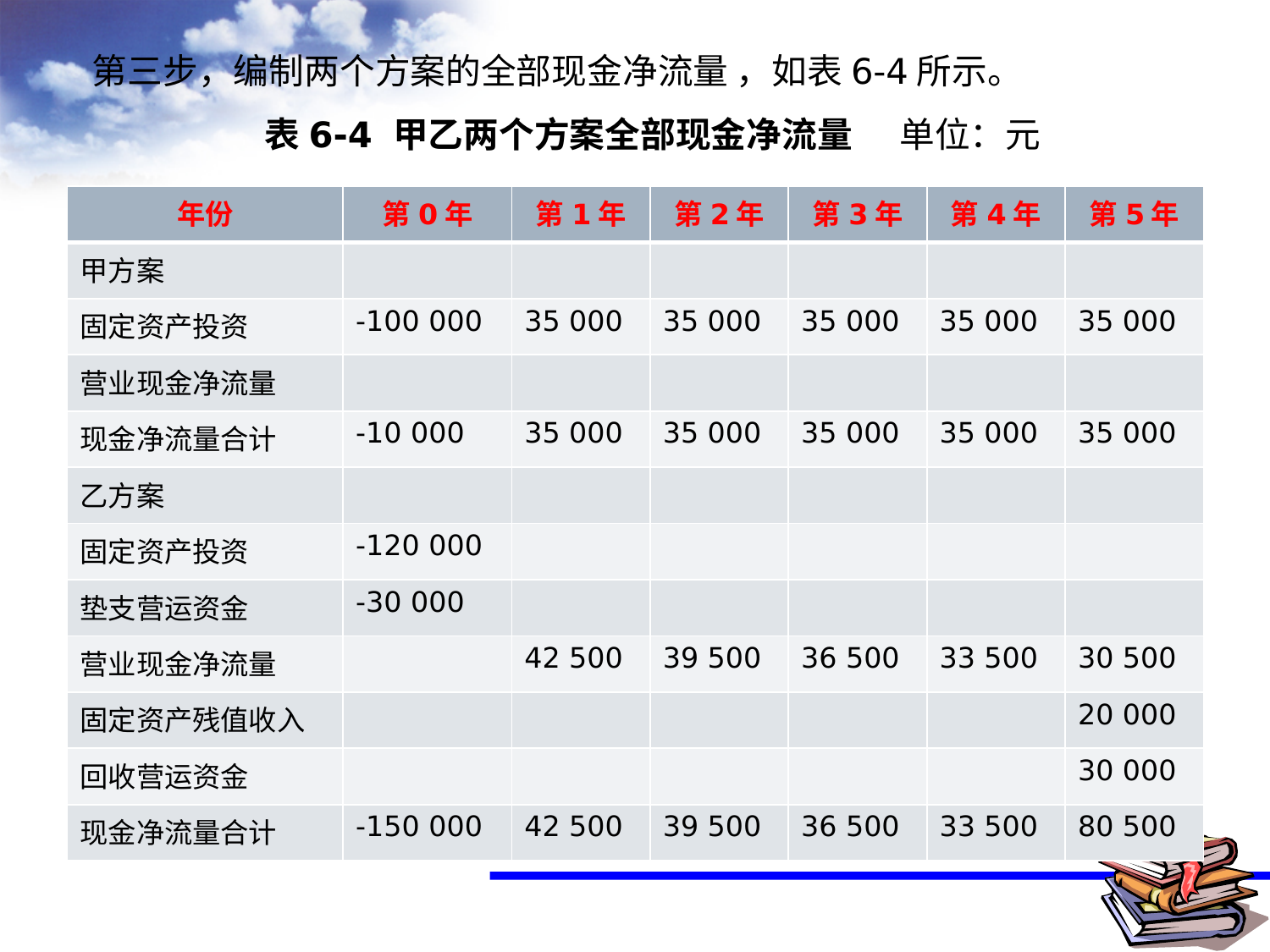

# 第三步，编制两个方案的全部现金净流量 ，如表6-4所示。 表6-4 甲乙两个方案全部现金净流量      单位：元
| 年份 | 第0年 | 第1年 | 第2年 | 第3年 | 第4年 | 第5年 |
| --- | --- | --- | --- | --- | --- | --- |
| 甲方案 |  |  |  |  |  |  |
| 固定资产投资 | -100 000 | 35 000 | 35 000 | 35 000 | 35 000 | 35 000 |
| 营业现金净流量 |  |  |  |  |  |  |
| 现金净流量合计 | -10 000 | 35 000 | 35 000 | 35 000 | 35 000 | 35 000 |
| 乙方案 |  |  |  |  |  |  |
| 固定资产投资 | -120 000 |  |  |  |  |  |
| 垫支营运资金 | -30 000 |  |  |  |  |  |
| 营业现金净流量 |  | 42 500 | 39 500 | 36 500 | 33 500 | 30 500 |
| 固定资产残值收入 |  |  |  |  |  | 20 000 |
| 回收营运资金 |  |  |  |  |  | 30 000 |
| 现金净流量合计 | -150 000 | 42 500 | 39 500 | 36 500 | 33 500 | 80 500 |